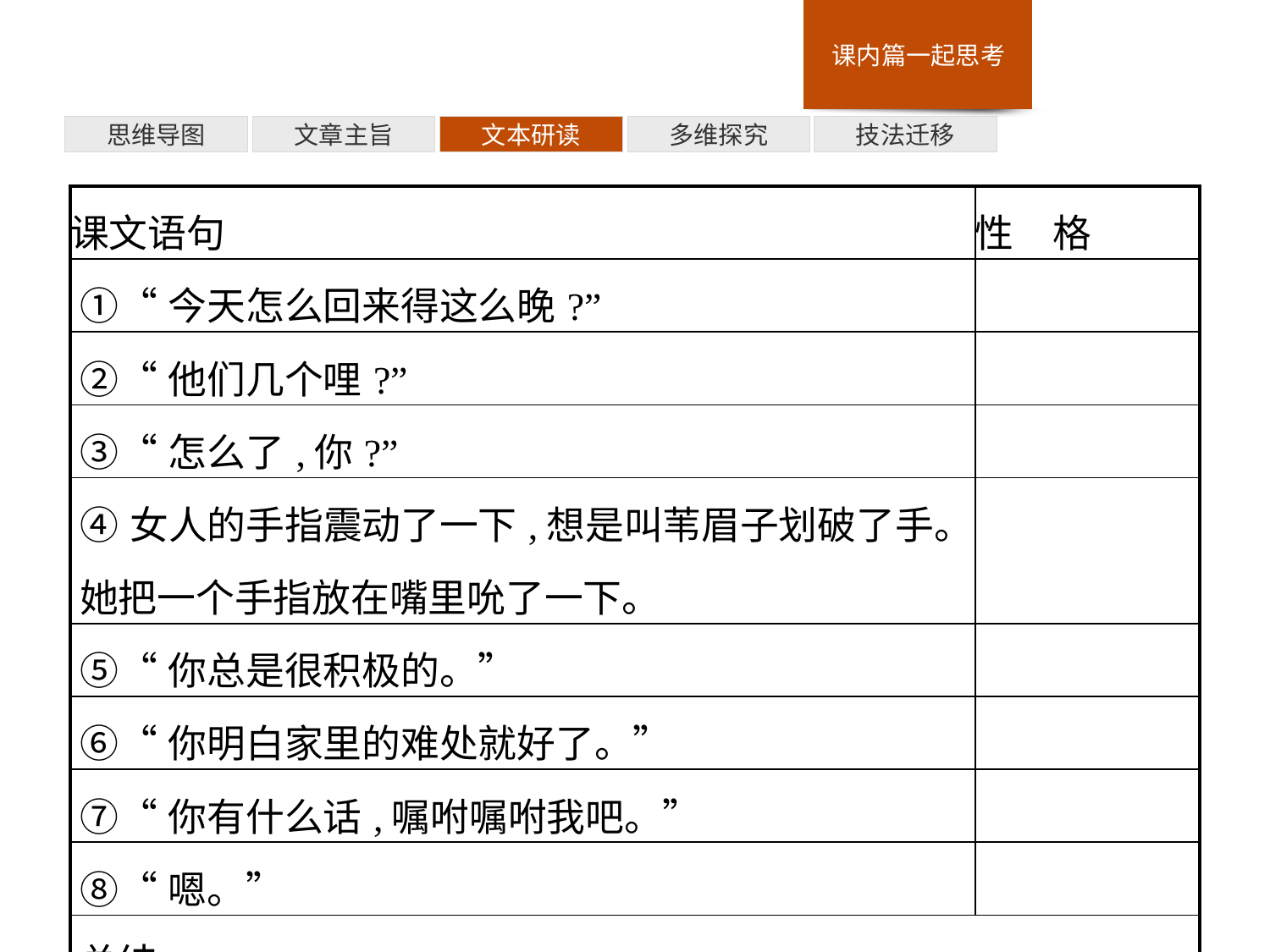

多维探究
思维导图
文章主旨
文本研读
技法迁移
| 课文语句 | 性　格 |
| --- | --- |
| ①“今天怎么回来得这么晚?” |  |
| ②“他们几个哩?” |  |
| ③“怎么了,你?” |  |
| ④女人的手指震动了一下,想是叫苇眉子划破了手。她把一个手指放在嘴里吮了一下。 |  |
| ⑤“你总是很积极的。” |  |
| ⑥“你明白家里的难处就好了。” |  |
| ⑦“你有什么话,嘱咐嘱咐我吧。” |  |
| ⑧“嗯。” |  |
| 总结: |  |